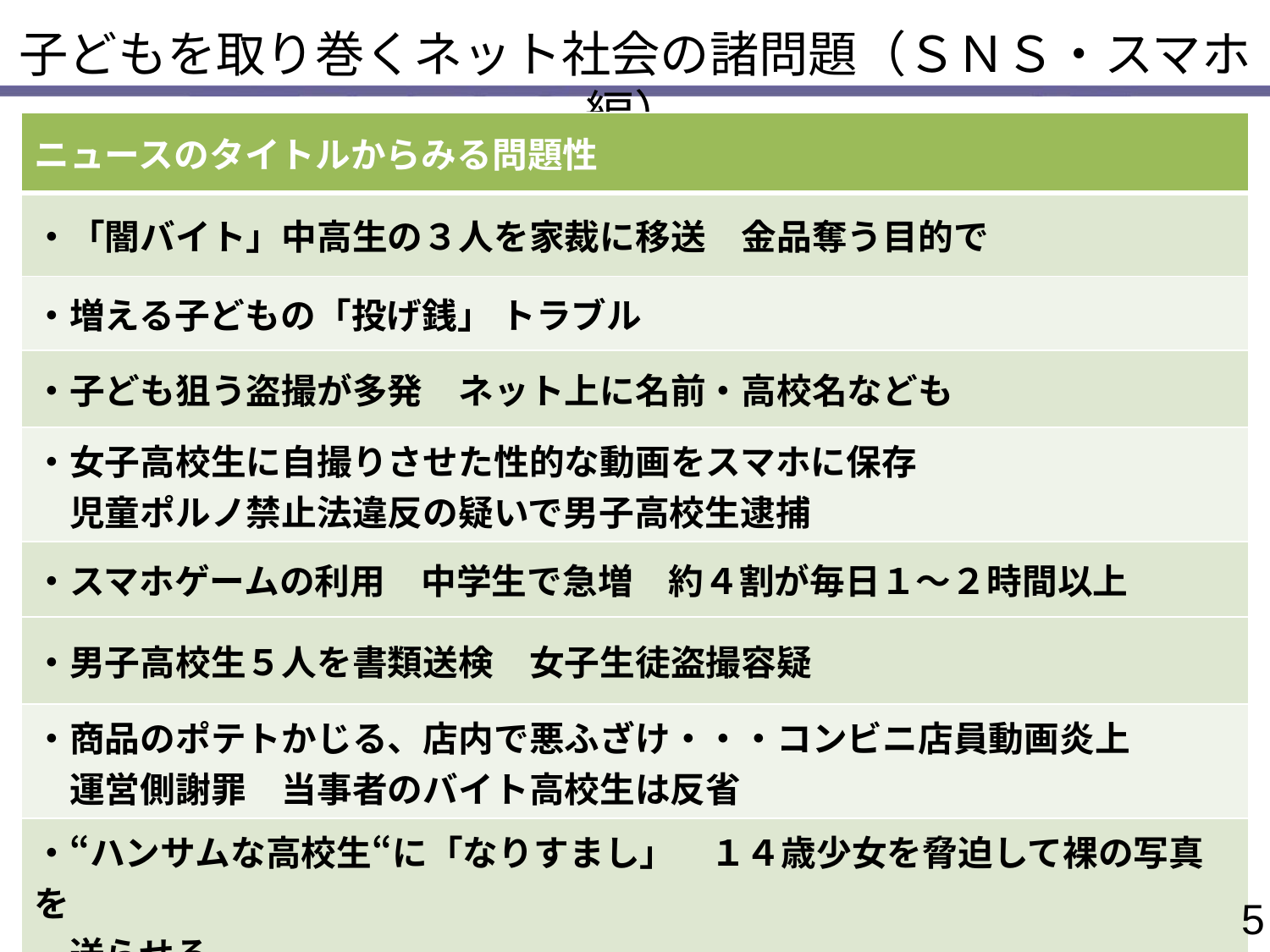

子どもを取り巻くネット社会の諸問題（ＳＮＳ・スマホ編）
| ニュースのタイトルからみる問題性 |
| --- |
| ・「闇バイト」中高生の３人を家裁に移送　金品奪う目的で |
| ・増える子どもの「投げ銭」 トラブル |
| ・子ども狙う盗撮が多発　ネット上に名前・高校名なども |
| ・女子高校生に自撮りさせた性的な動画をスマホに保存　 　児童ポルノ禁止法違反の疑いで男子高校生逮捕 |
| ・スマホゲームの利用　中学生で急増　約４割が毎日１～２時間以上 |
| ・男子高校生５人を書類送検　女子生徒盗撮容疑 |
| ・商品のポテトかじる、店内で悪ふざけ・・・コンビニ店員動画炎上 　運営側謝罪　当事者のバイト高校生は反省 |
| ・“ハンサムな高校生“に「なりすまし」　１４歳少女を脅迫して裸の写真を 　送らせる |
5